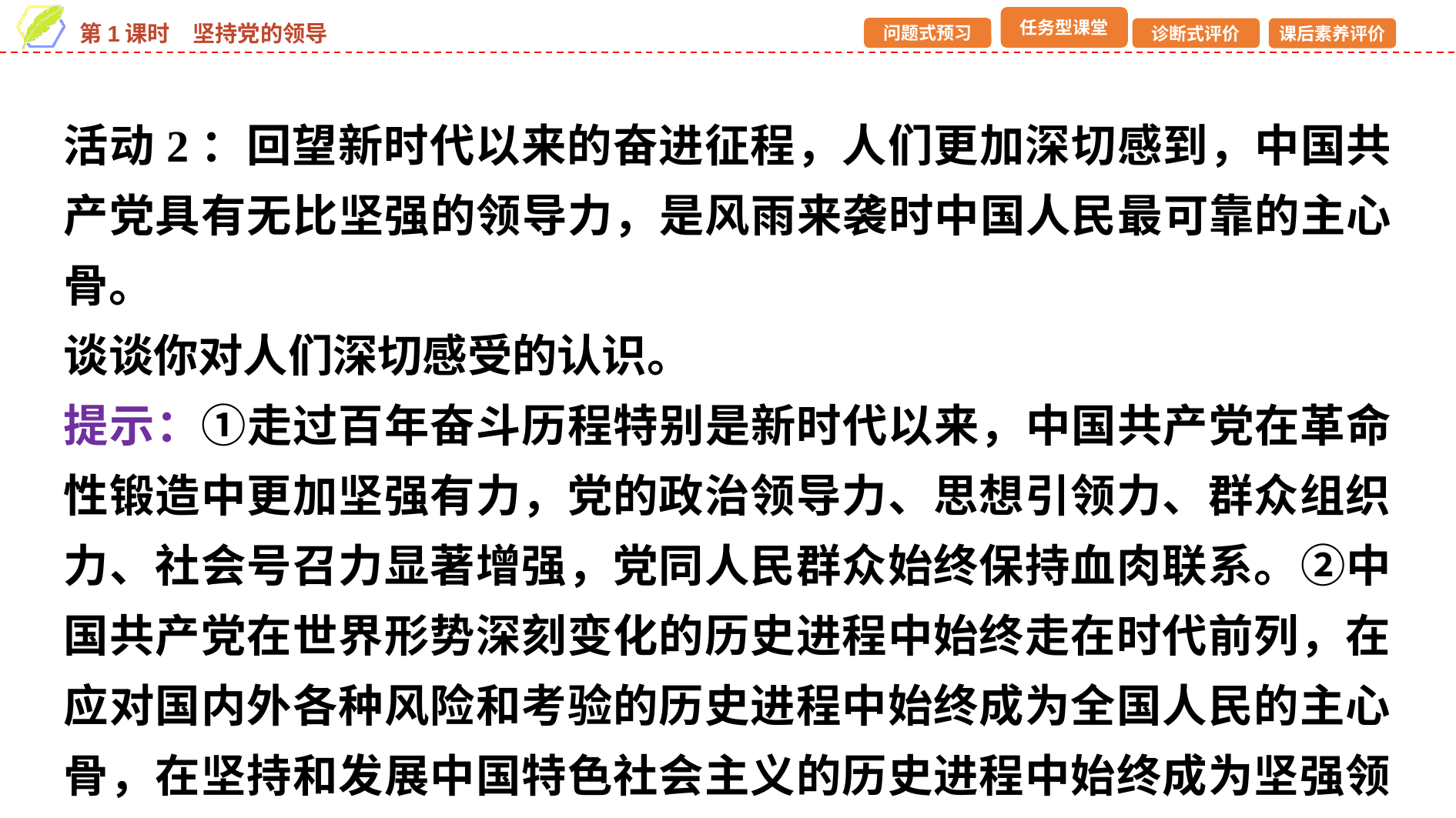

活动2：回望新时代以来的奋进征程，人们更加深切感到，中国共产党具有无比坚强的领导力，是风雨来袭时中国人民最可靠的主心骨。
谈谈你对人们深切感受的认识。
提示：①走过百年奋斗历程特别是新时代以来，中国共产党在革命性锻造中更加坚强有力，党的政治领导力、思想引领力、群众组织力、社会号召力显著增强，党同人民群众始终保持血肉联系。②中国共产党在世界形势深刻变化的历史进程中始终走在时代前列，在应对国内外各种风险和考验的历史进程中始终成为全国人民的主心骨，在坚持和发展中国特色社会主义的历史进程中始终成为坚强领导核心。